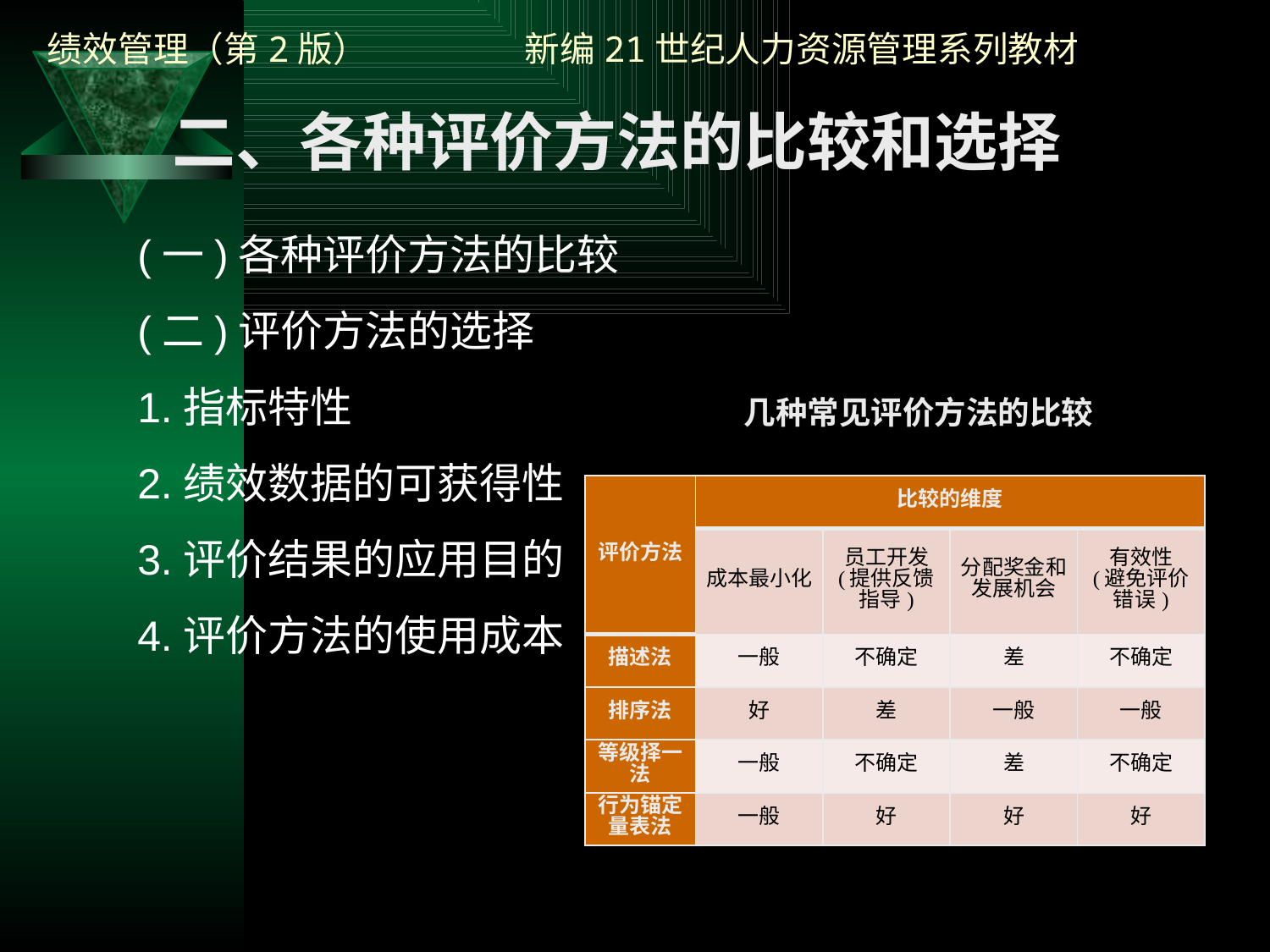

二、各种评价方法的比较和选择
(一)各种评价方法的比较
(二)评价方法的选择
1.指标特性
2.绩效数据的可获得性
3.评价结果的应用目的
4.评价方法的使用成本

 几种常见评价方法的比较

| 评价方法 | 比较的维度 |  |  |  |
| --- | --- | --- | --- | --- |
|  | 成本最小化 | 员工开发 (提供反馈指导) | 分配奖金和 发展机会 | 有效性 (避免评价错误) |
| 描述法 | 一般 | 不确定 | 差 | 不确定 |
| 排序法 | 好 | 差 | 一般 | 一般 |
| 等级择一法 | 一般 | 不确定 | 差 | 不确定 |
| 行为锚定量表法 | 一般 | 好 | 好 | 好 |